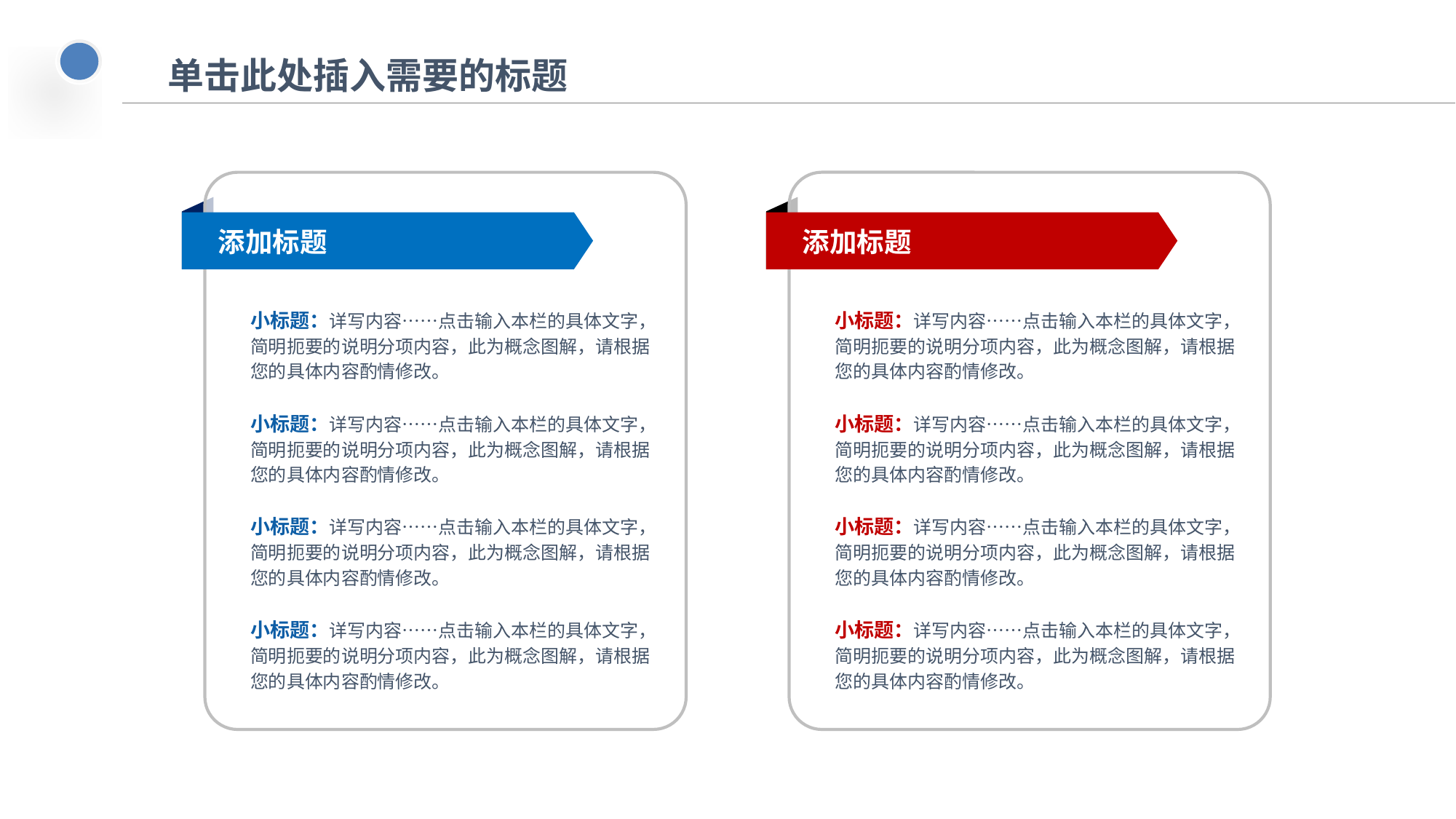

# 单击此处插入需要的标题

添加标题
添加标题
小标题：详写内容……点击输入本栏的具体文字，简明扼要的说明分项内容，此为概念图解，请根据您的具体内容酌情修改。
小标题：详写内容……点击输入本栏的具体文字，简明扼要的说明分项内容，此为概念图解，请根据您的具体内容酌情修改。
小标题：详写内容……点击输入本栏的具体文字，简明扼要的说明分项内容，此为概念图解，请根据您的具体内容酌情修改。
小标题：详写内容……点击输入本栏的具体文字，简明扼要的说明分项内容，此为概念图解，请根据您的具体内容酌情修改。
小标题：详写内容……点击输入本栏的具体文字，简明扼要的说明分项内容，此为概念图解，请根据您的具体内容酌情修改。
小标题：详写内容……点击输入本栏的具体文字，简明扼要的说明分项内容，此为概念图解，请根据您的具体内容酌情修改。
小标题：详写内容……点击输入本栏的具体文字，简明扼要的说明分项内容，此为概念图解，请根据您的具体内容酌情修改。
小标题：详写内容……点击输入本栏的具体文字，简明扼要的说明分项内容，此为概念图解，请根据您的具体内容酌情修改。